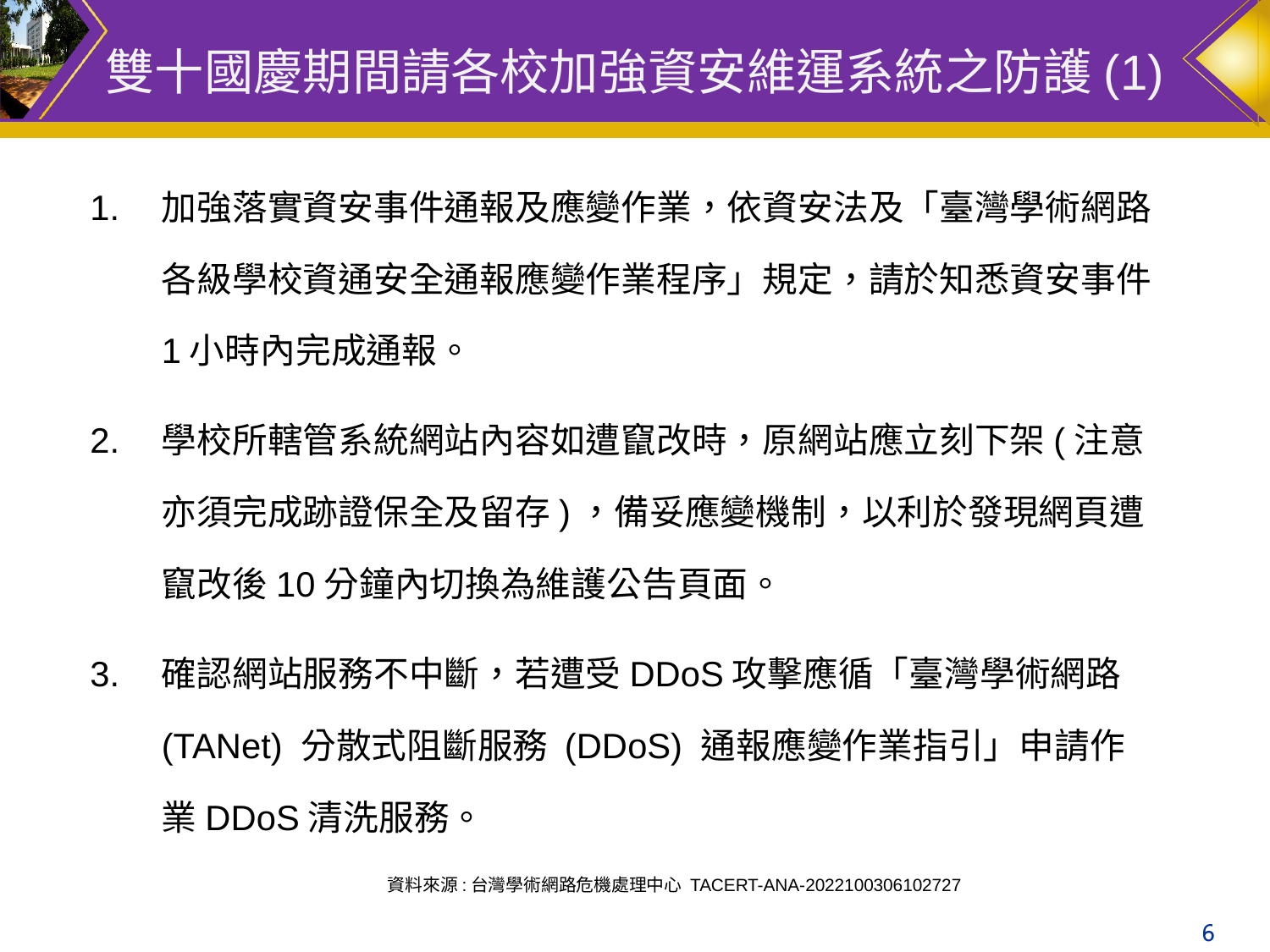

# 雙十國慶期間請各校加強資安維運系統之防護(1)
加強落實資安事件通報及應變作業，依資安法及「臺灣學術網路各級學校資通安全通報應變作業程序」規定，請於知悉資安事件1小時內完成通報。
學校所轄管系統網站內容如遭竄改時，原網站應立刻下架(注意亦須完成跡證保全及留存)，備妥應變機制，以利於發現網頁遭竄改後10分鐘內切換為維護公告頁面。
確認網站服務不中斷，若遭受DDoS攻擊應循「臺灣學術網路 (TANet) 分散式阻斷服務 (DDoS) 通報應變作業指引」申請作業DDoS清洗服務。
資料來源:台灣學術網路危機處理中心 TACERT-ANA-2022100306102727
6